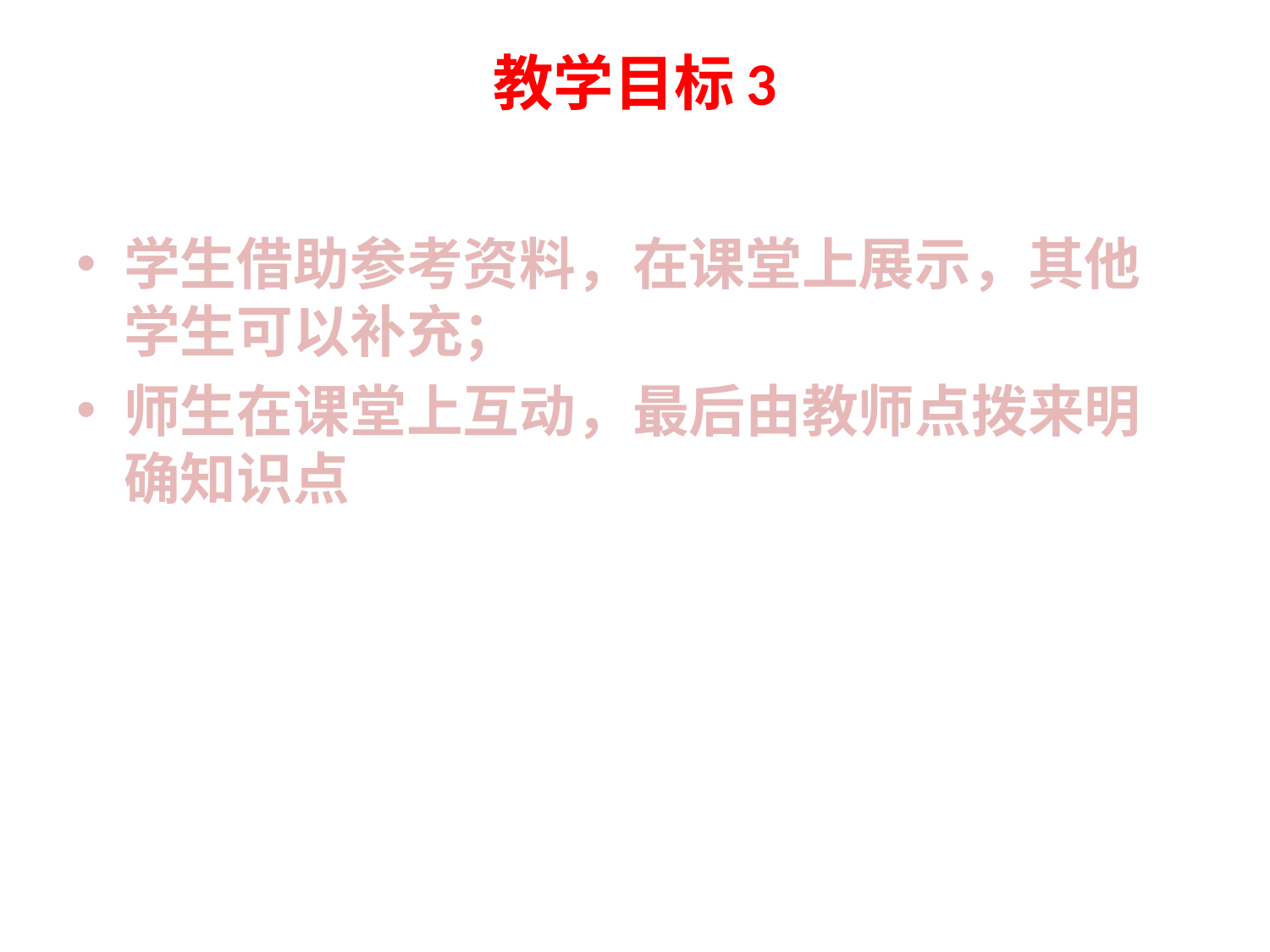

# 教学目标3
学生借助参考资料，在课堂上展示，其他学生可以补充；
师生在课堂上互动，最后由教师点拨来明确知识点